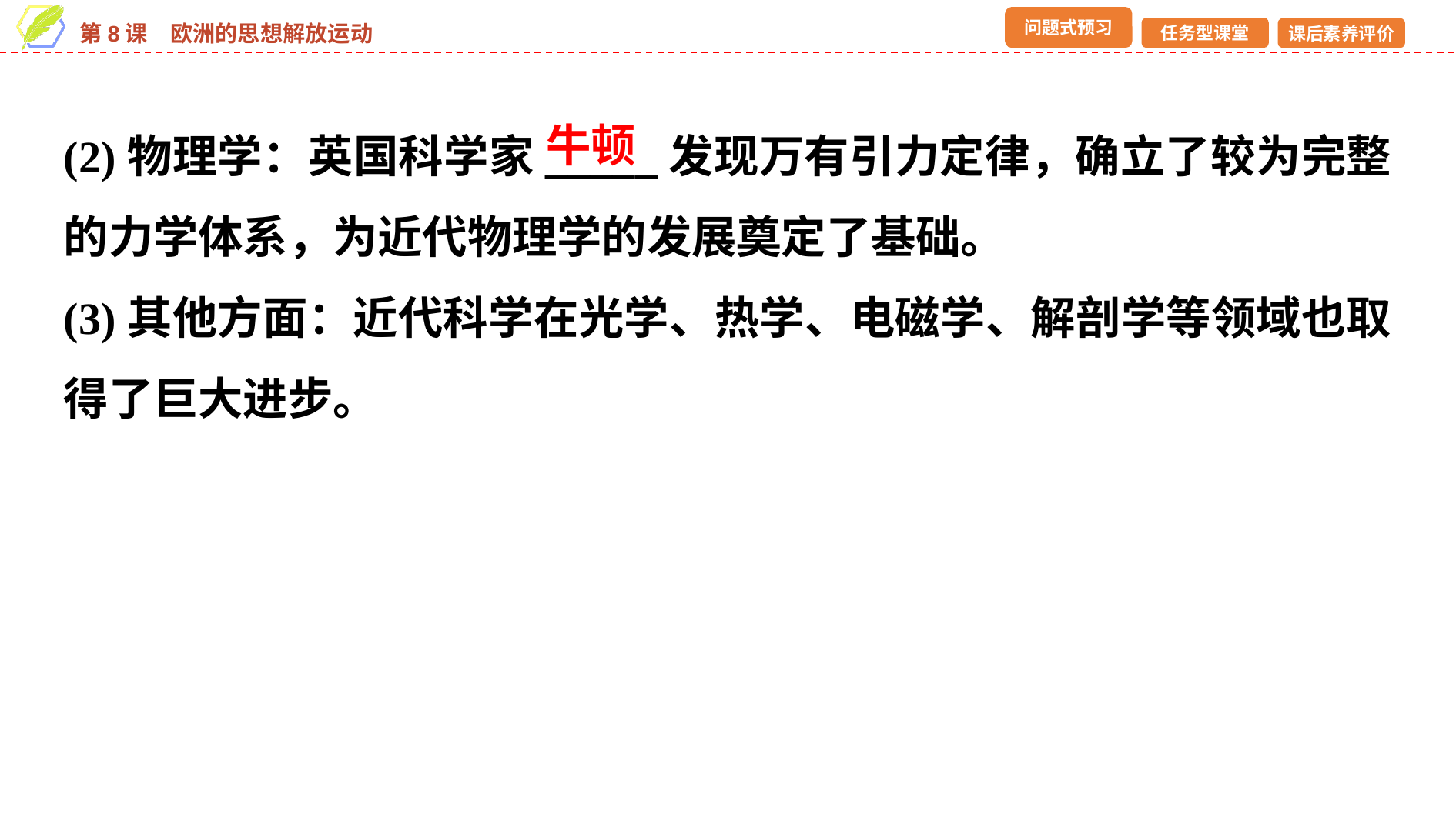

(2)物理学：英国科学家_____发现万有引力定律，确立了较为完整的力学体系，为近代物理学的发展奠定了基础。
(3)其他方面：近代科学在光学、热学、电磁学、解剖学等领域也取得了巨大进步。
牛顿